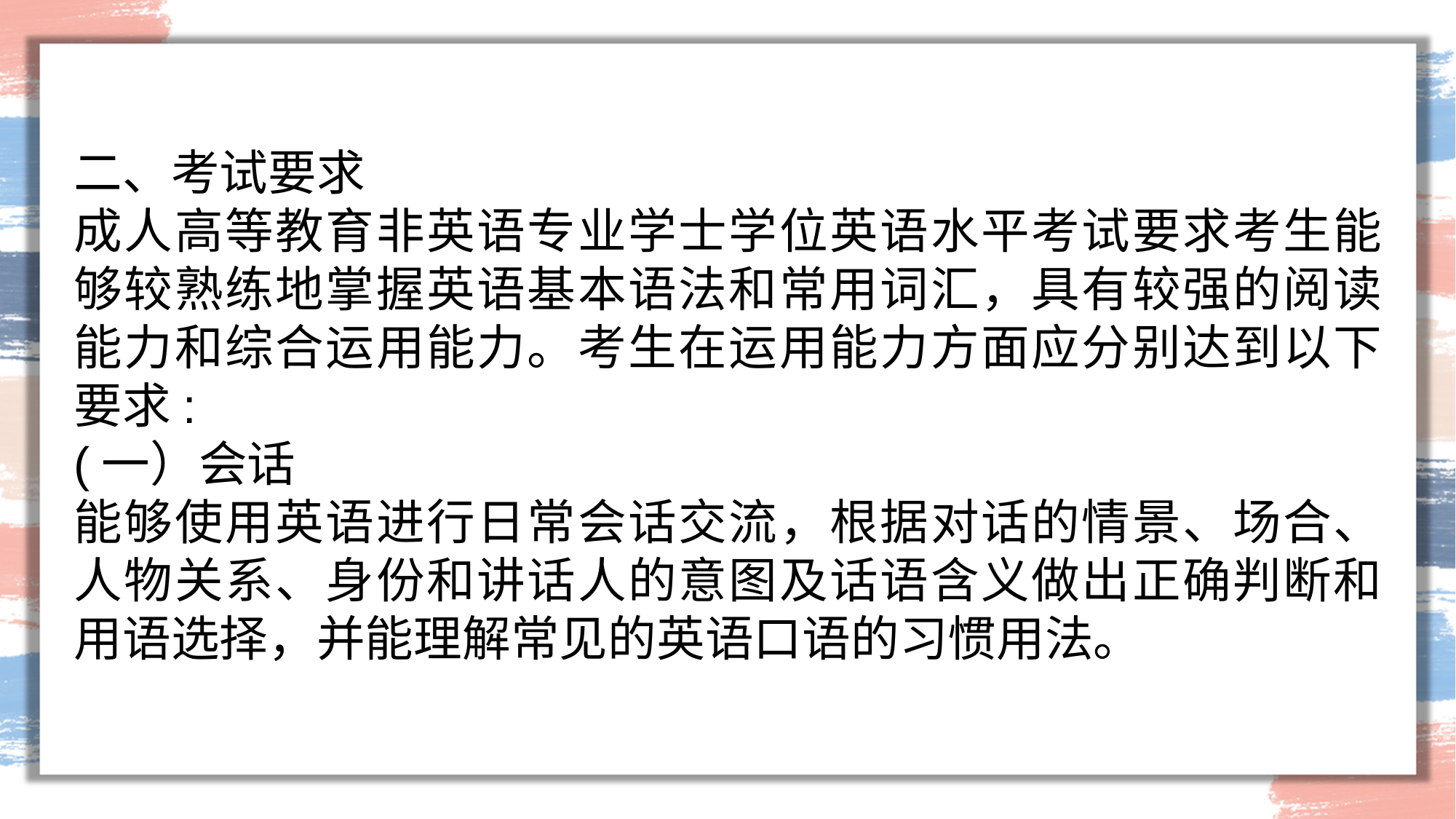

二、考试要求
成人高等教育非英语专业学士学位英语水平考试要求考生能够较熟练地掌握英语基本语法和常用词汇，具有较强的阅读能力和综合运用能力。考生在运用能力方面应分别达到以下要求:
(一）会话
能够使用英语进行日常会话交流，根据对话的情景、场合、人物关系、身份和讲话人的意图及话语含义做出正确判断和用语选择，并能理解常见的英语口语的习惯用法。